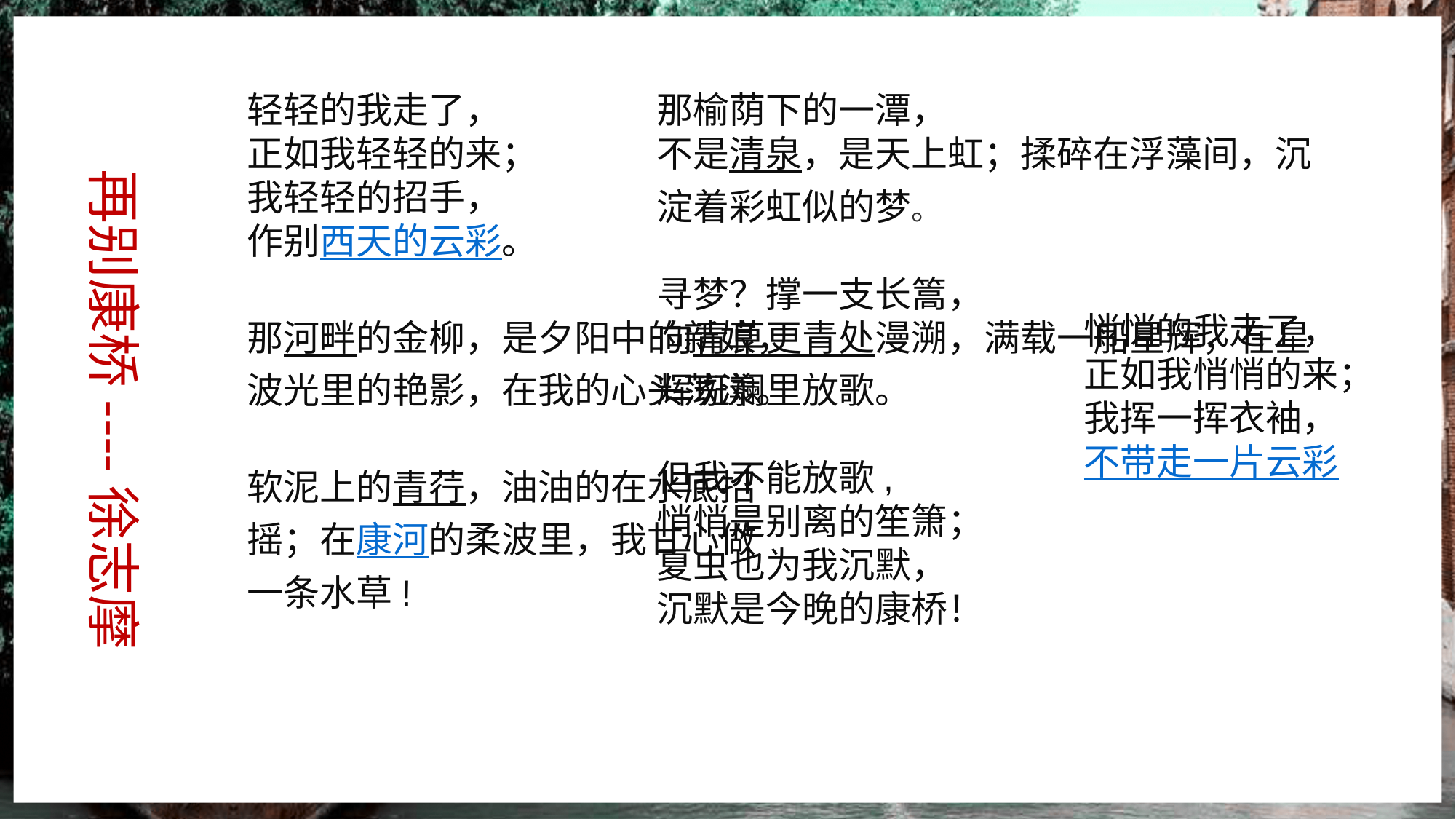

轻轻的我走了，
正如我轻轻的来；
我轻轻的招手，
作别西天的云彩。
那河畔的金柳，
是夕阳中的新娘，
波光里的艳影，
在我的心头荡漾。
软泥上的青荇，
油油的在水底招摇；
在康河的柔波里，
我甘心做一条水草!

那榆荫下的一潭，
不是清泉，是天上虹；
揉碎在浮藻间，
沉淀着彩虹似的梦。

寻梦？撑一支长篙，
向青草更青处漫溯，
满载一船星辉，
在星辉斑斓里放歌。
但我不能放歌,
悄悄是别离的笙箫；
夏虫也为我沉默，
沉默是今晚的康桥！

再别康桥----徐志摩
悄悄的我走了，
正如我悄悄的来；
我挥一挥衣袖，
不带走一片云彩